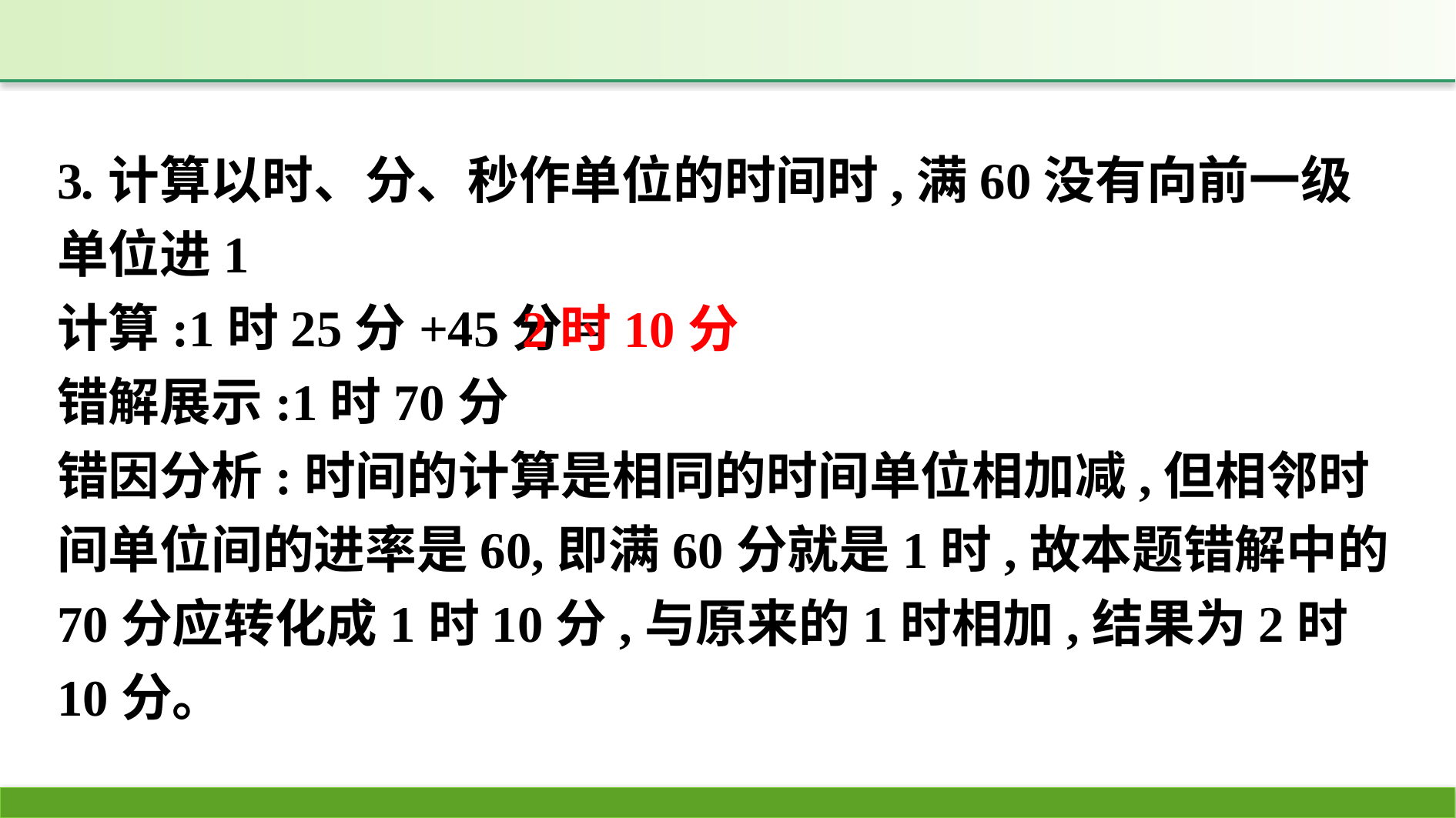

3.计算以时、分、秒作单位的时间时,满60没有向前一级单位进1
计算:1时25分+45分=
错解展示:1时70分
错因分析:时间的计算是相同的时间单位相加减,但相邻时间单位间的进率是60,即满60分就是1时,故本题错解中的70分应转化成1时10分,与原来的1时相加,结果为2时10分。
2时10分